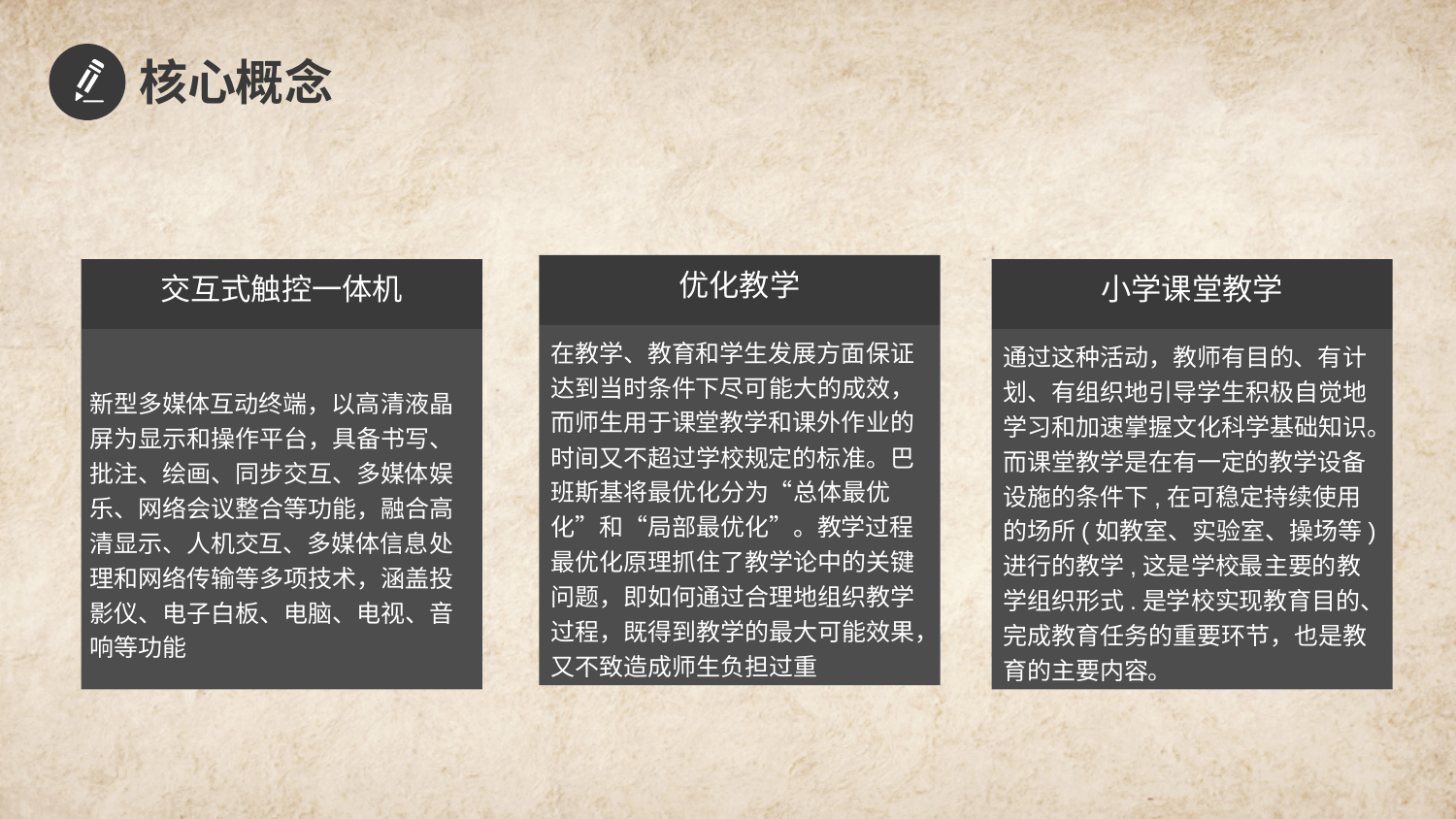

核心概念

优化教学
在教学、教育和学生发展方面保证达到当时条件下尽可能大的成效，而师生用于课堂教学和课外作业的时间又不超过学校规定的标准。巴班斯基将最优化分为“总体最优化”和“局部最优化”。教学过程最优化原理抓住了教学论中的关键问题，即如何通过合理地组织教学过程，既得到教学的最大可能效果，又不致造成师生负担过重

交互式触控一体机
新型多媒体互动终端，以高清液晶屏为显示和操作平台，具备书写、批注、绘画、同步交互、多媒体娱乐、网络会议整合等功能，融合高清显示、人机交互、多媒体信息处理和网络传输等多项技术，涵盖投影仪、电子白板、电脑、电视、音响等功能

小学课堂教学
通过这种活动，教师有目的、有计划、有组织地引导学生积极自觉地学习和加速掌握文化科学基础知识。而课堂教学是在有一定的教学设备设施的条件下,在可稳定持续使用的场所(如教室、实验室、操场等)进行的教学,这是学校最主要的教学组织形式.是学校实现教育目的、完成教育任务的重要环节，也是教育的主要内容。